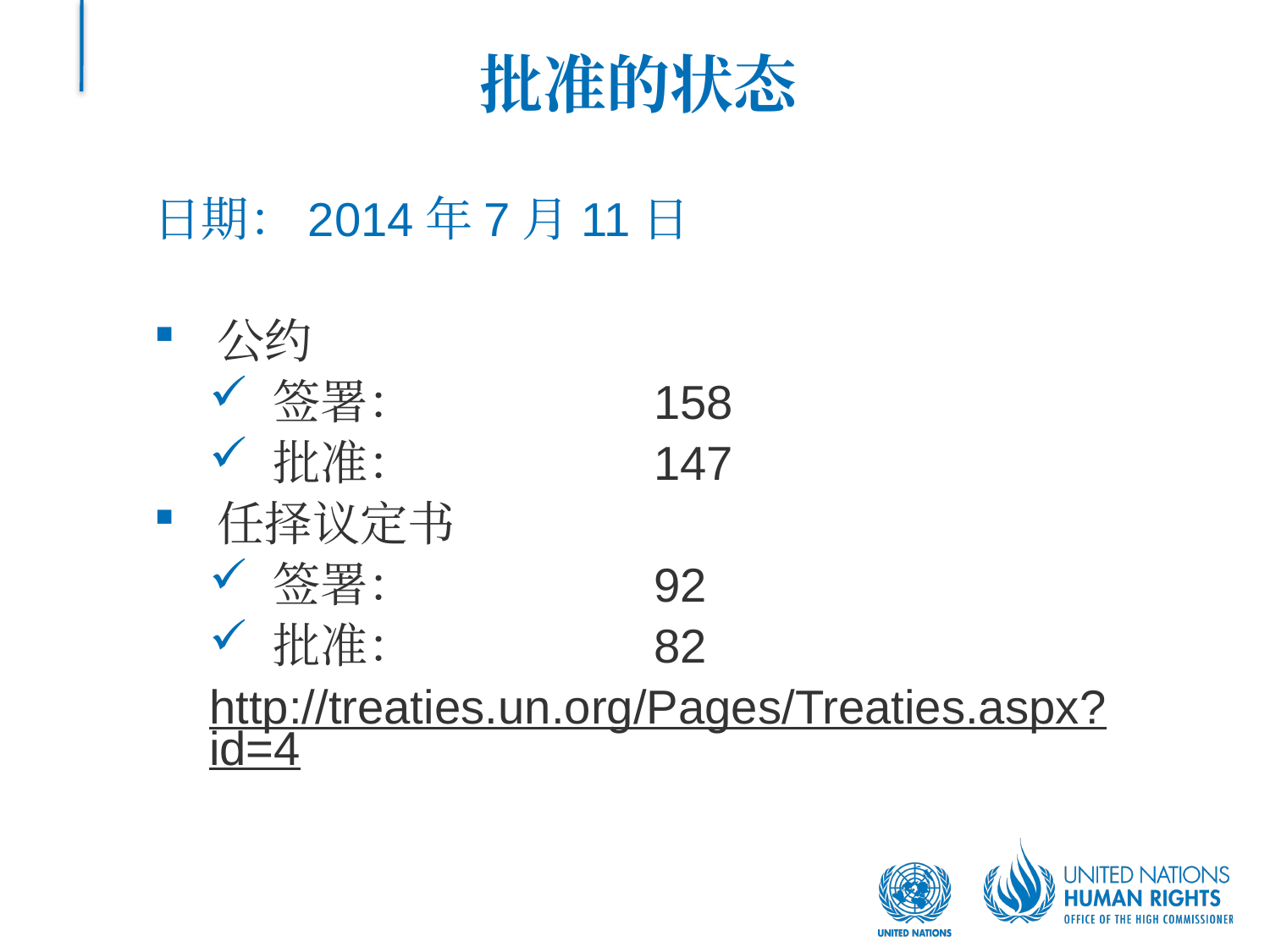

# 批准的状态
日期：2014年7月11日

公约
签署：		158
批准：		147
任择议定书
签署：		92
批准：		82
http://treaties.un.org/Pages/Treaties.aspx?id=4